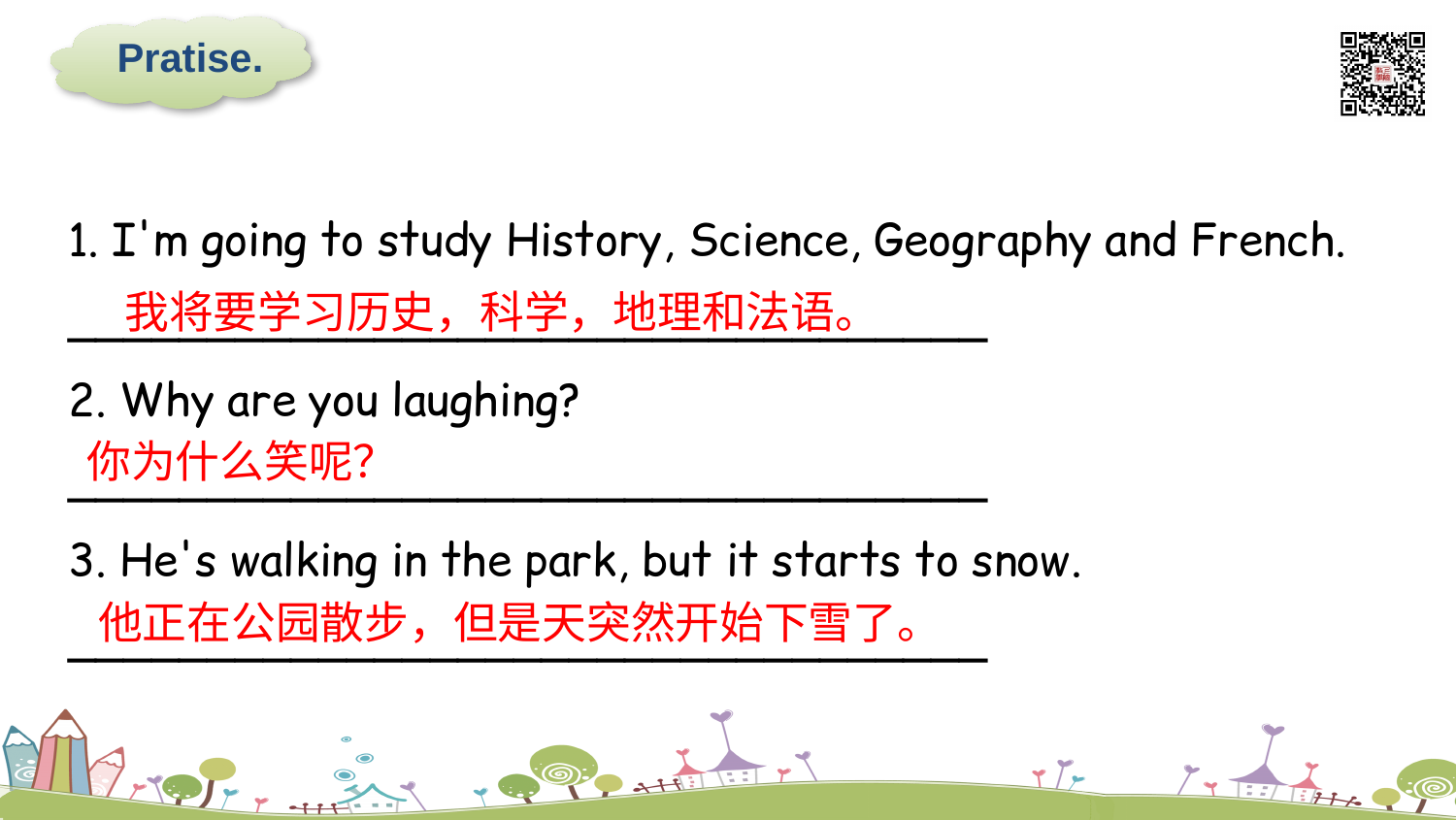

Pratise.
1. I'm going to study History, Science, Geography and French.
_________________________________
2. Why are you laughing?
_________________________________
3. He's walking in the park, but it starts to snow.
_________________________________

我将要学习历史，科学，地理和法语。
你为什么笑呢？
他正在公园散步，但是天突然开始下雪了。